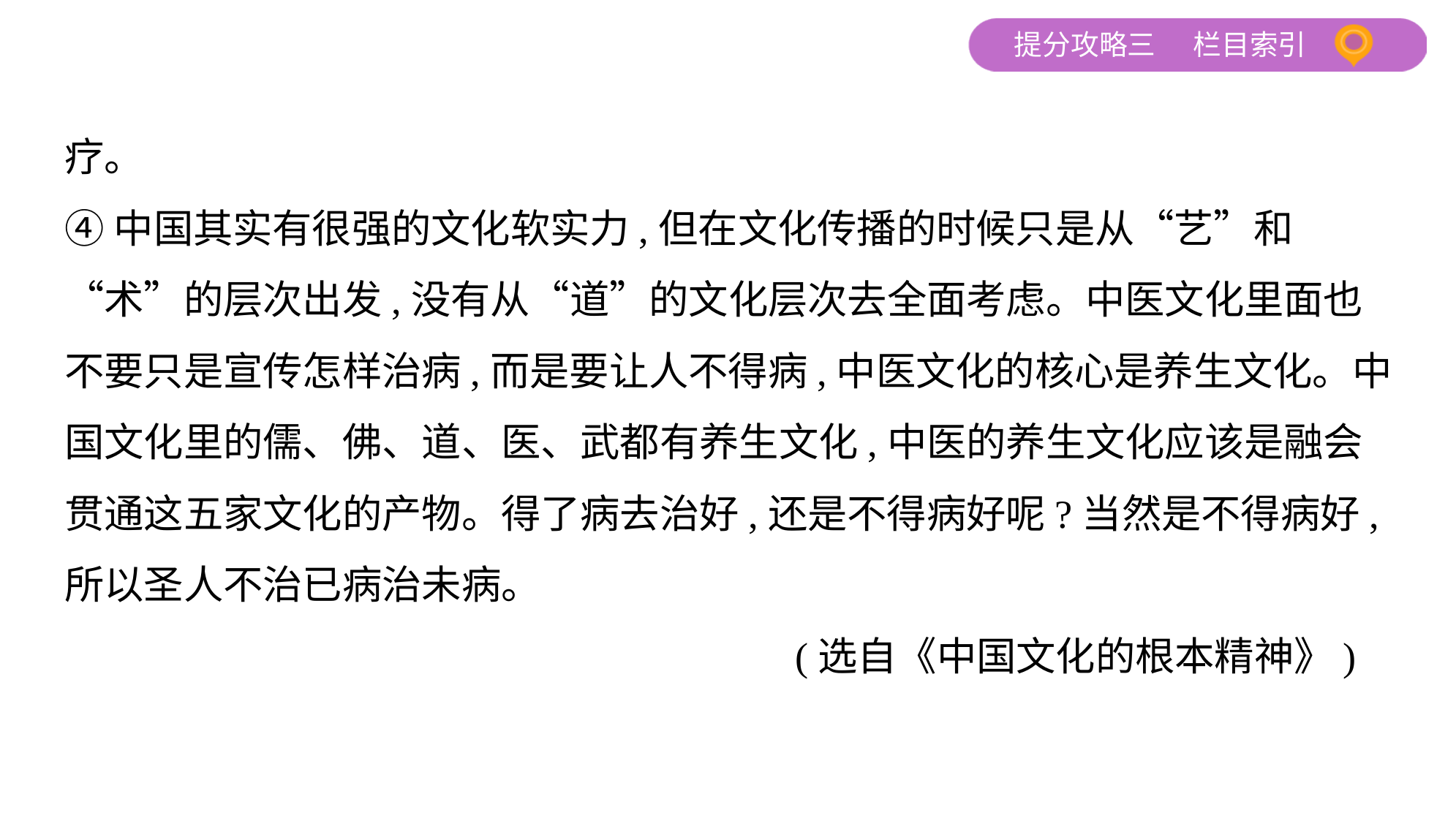

疗。
④中国其实有很强的文化软实力,但在文化传播的时候只是从“艺”和
“术”的层次出发,没有从“道”的文化层次去全面考虑。中医文化里面也
不要只是宣传怎样治病,而是要让人不得病,中医文化的核心是养生文化。中
国文化里的儒、佛、道、医、武都有养生文化,中医的养生文化应该是融会
贯通这五家文化的产物。得了病去治好,还是不得病好呢?当然是不得病好,
所以圣人不治已病治未病。
                                                                          (选自《中国文化的根本精神》)